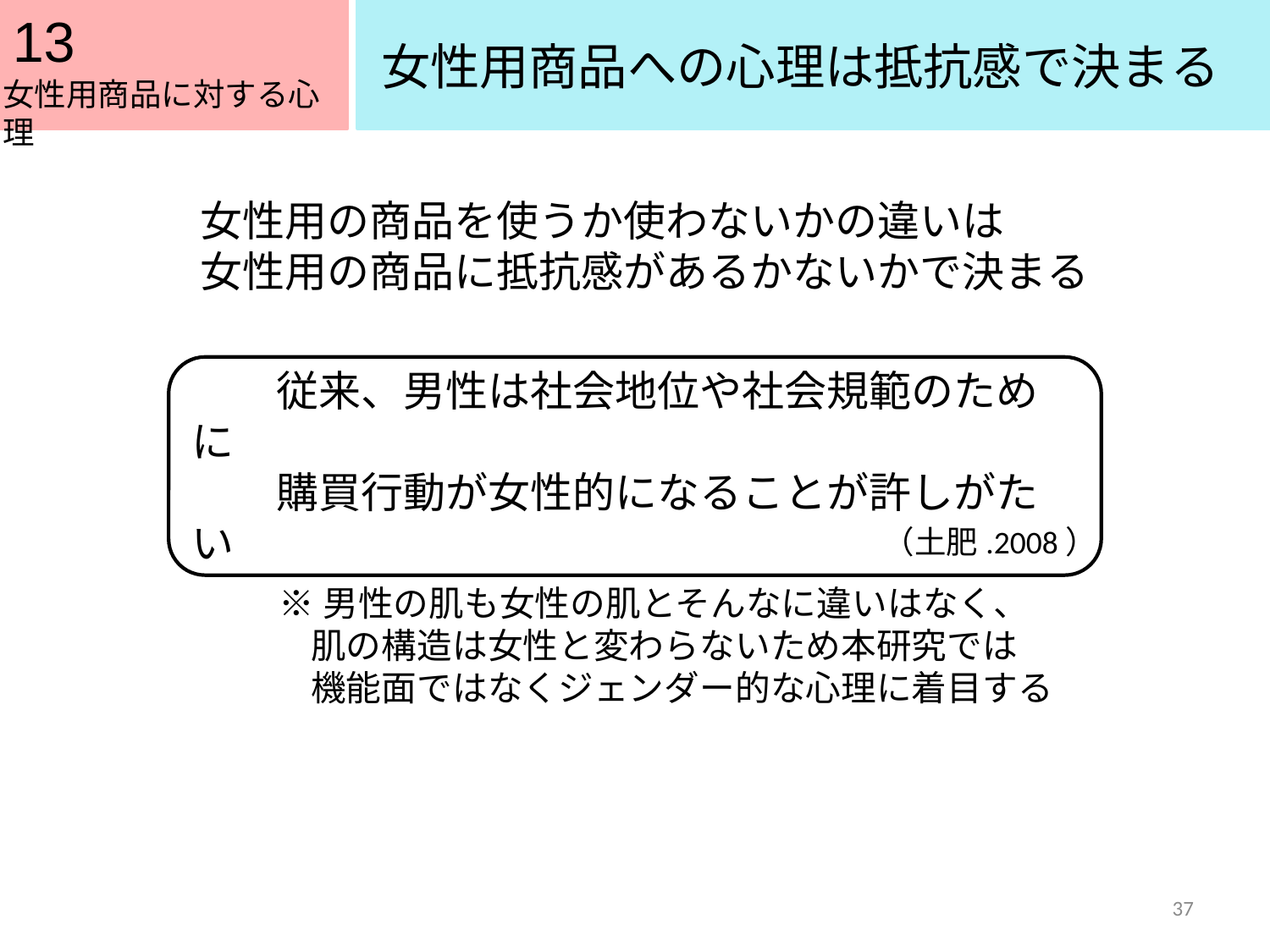

13

女性用商品への心理は抵抗感で決まる
女性用商品に対する心理

女性用の商品を使うか使わないかの違いは
女性用の商品に抵抗感があるかないかで決まる
　　従来、男性は社会地位や社会規範のために
　　購買行動が女性的になることが許しがたい
（土肥.2008）
※男性の肌も女性の肌とそんなに違いはなく、
   肌の構造は女性と変わらないため本研究では
   機能面ではなくジェンダー的な心理に着目する
37